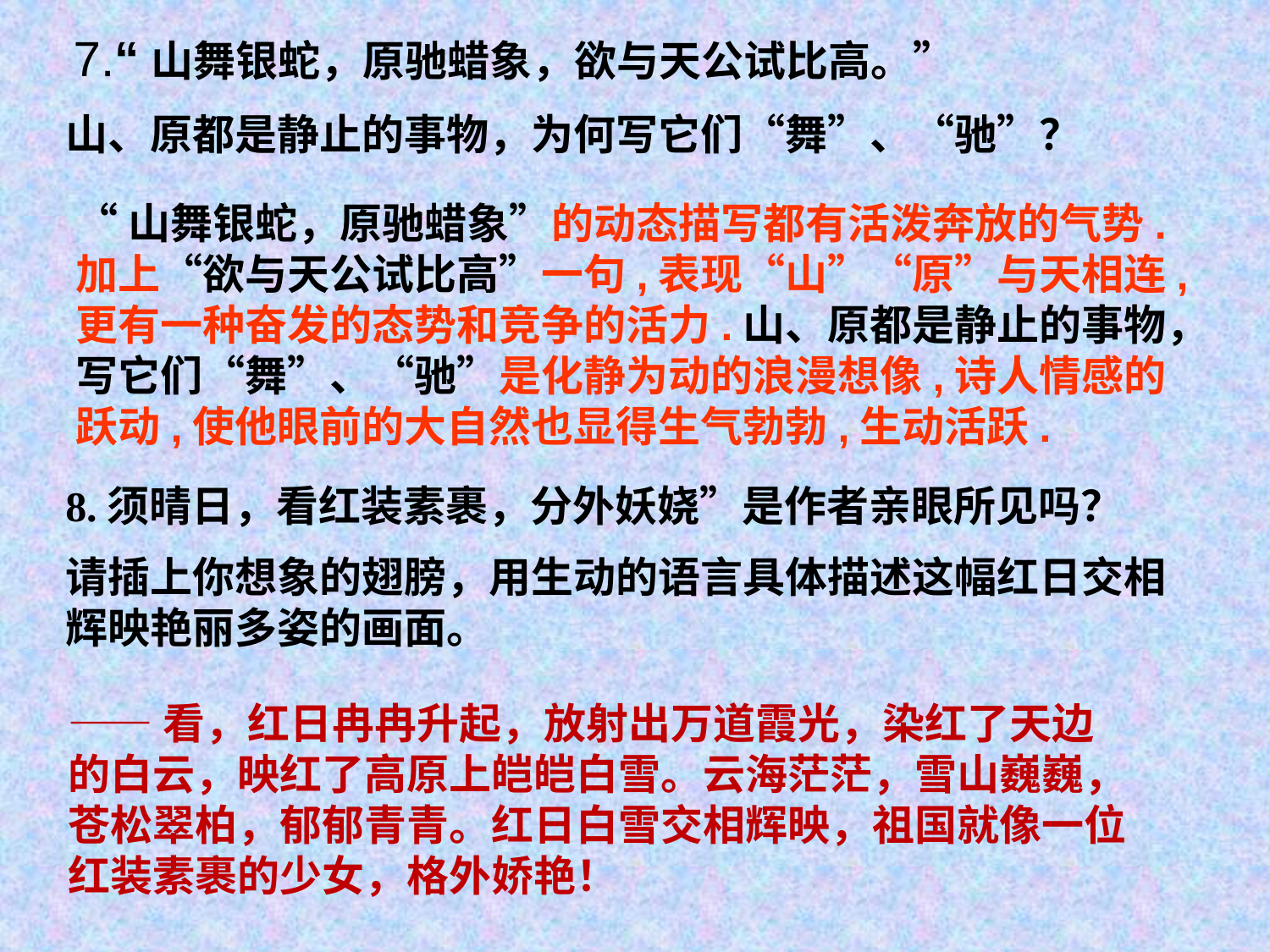

7.“山舞银蛇，原驰蜡象，欲与天公试比高。”
山、原都是静止的事物，为何写它们“舞”、“驰”？
“山舞银蛇，原驰蜡象”的动态描写都有活泼奔放的气势.加上“欲与天公试比高”一句,表现“山”“原”与天相连,更有一种奋发的态势和竞争的活力.山、原都是静止的事物，写它们“舞”、“驰”是化静为动的浪漫想像,诗人情感的跃动,使他眼前的大自然也显得生气勃勃,生动活跃.
8.须晴日，看红装素裹，分外妖娆”是作者亲眼所见吗？
请插上你想象的翅膀，用生动的语言具体描述这幅红日交相辉映艳丽多姿的画面。
——看，红日冉冉升起，放射出万道霞光，染红了天边的白云，映红了高原上皑皑白雪。云海茫茫，雪山巍巍，苍松翠柏，郁郁青青。红日白雪交相辉映，祖国就像一位红装素裹的少女，格外娇艳！